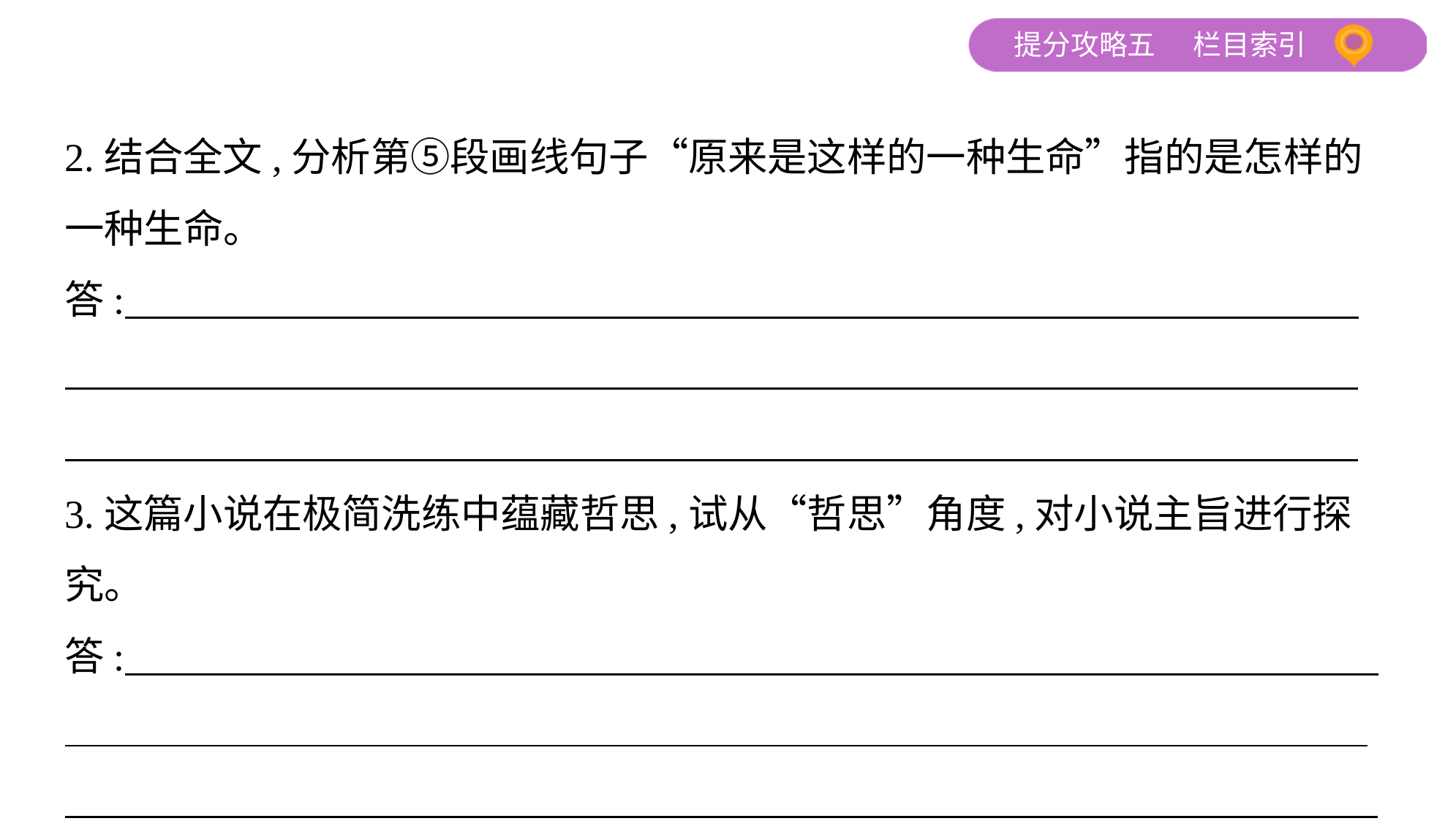

2.结合全文,分析第⑤段画线句子“原来是这样的一种生命”指的是怎样的
一种生命。
答:

3.这篇小说在极简洗练中蕴藏哲思,试从“哲思”角度,对小说主旨进行探究。
答: